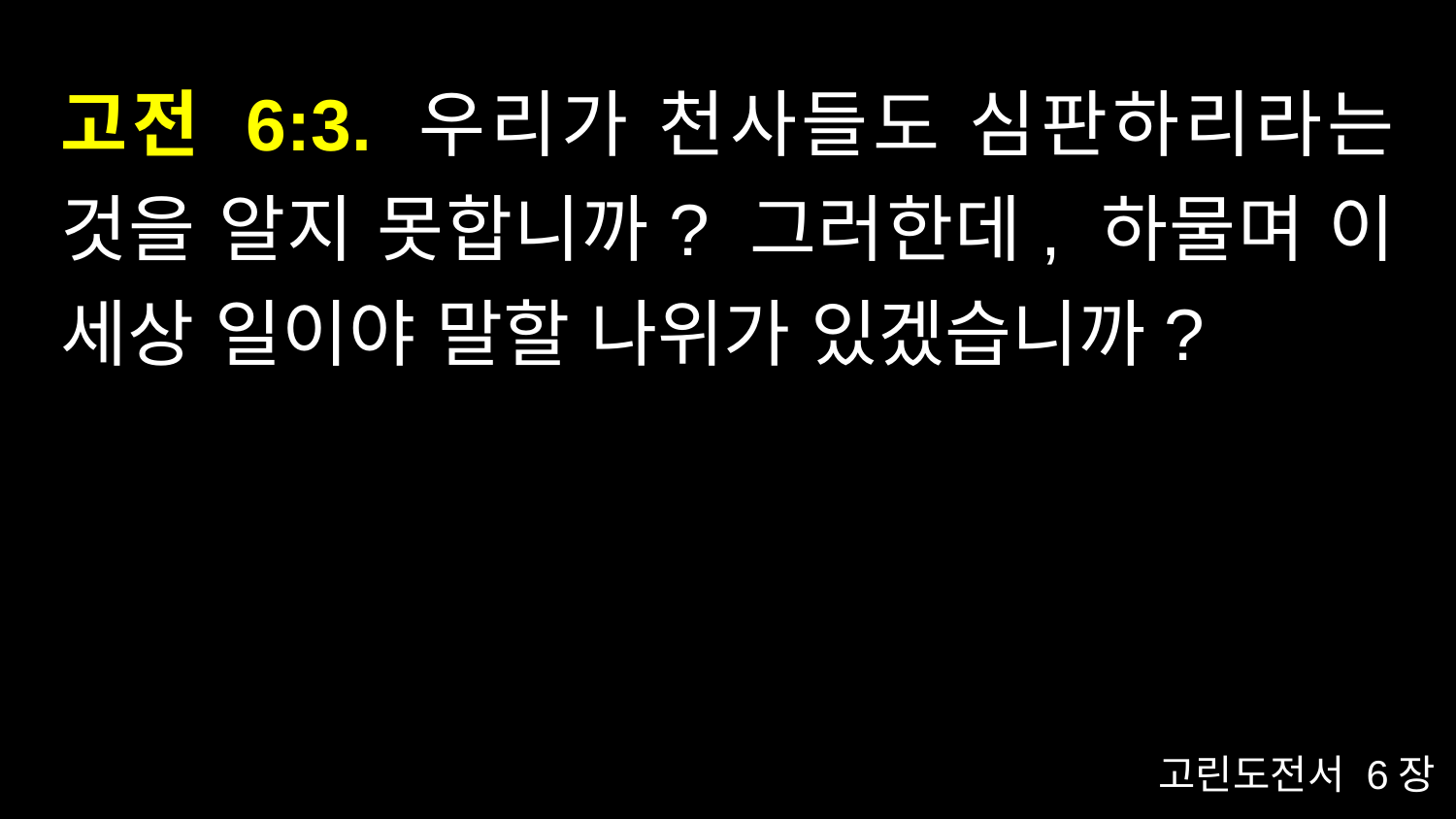

# 고전 6:3. 우리가 천사들도 심판하리라는 것을 알지 못합니까? 그러한데, 하물며 이 세상 일이야 말할 나위가 있겠습니까?
고린도전서 6장